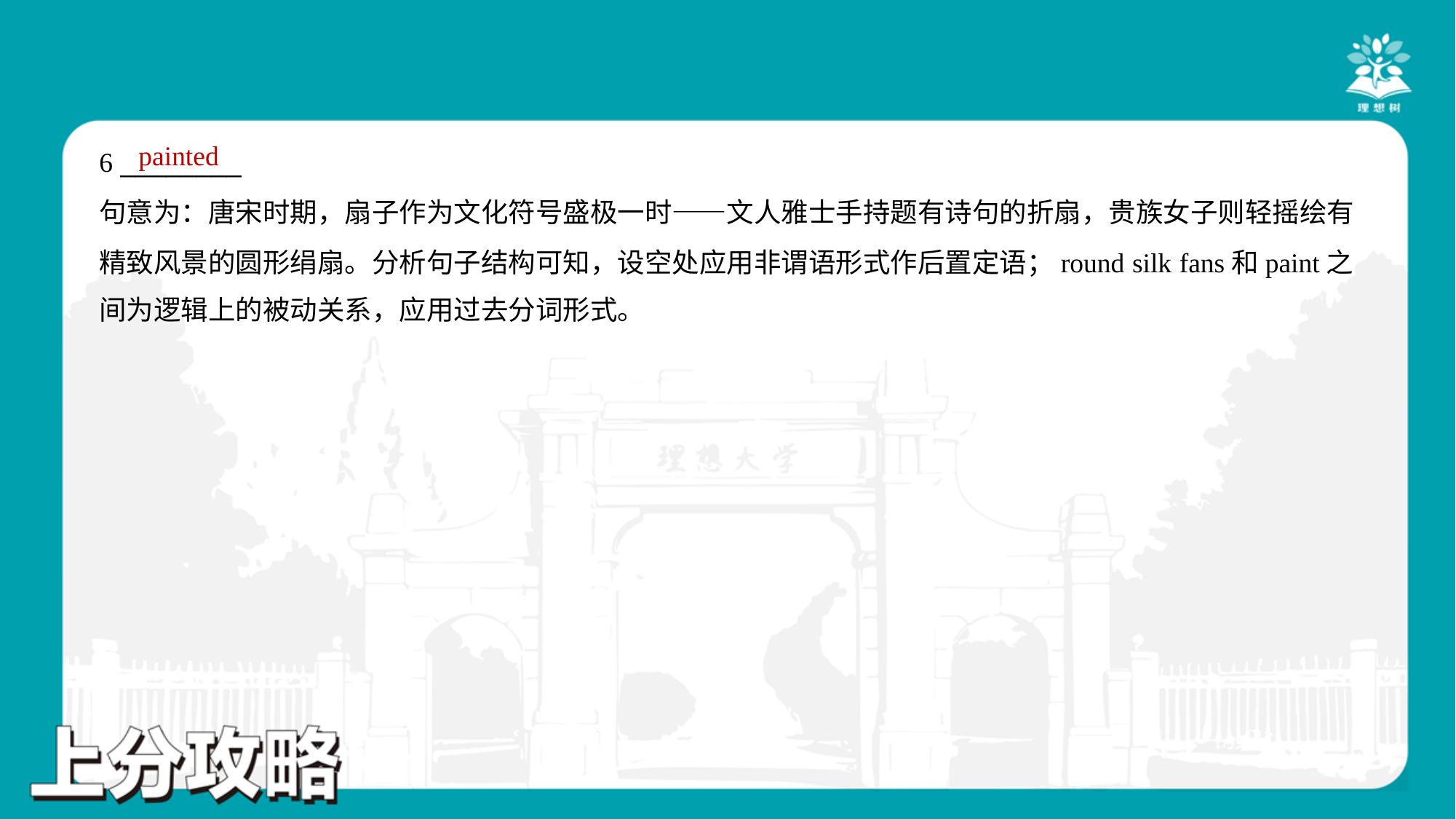

painted
6 ________
句意为：唐宋时期，扇子作为文化符号盛极一时——文人雅士手持题有诗句的折扇，贵族女子则轻摇绘有
精致风景的圆形绢扇。分析句子结构可知，设空处应用非谓语形式作后置定语；round silk fans和paint之
间为逻辑上的被动关系，应用过去分词形式。